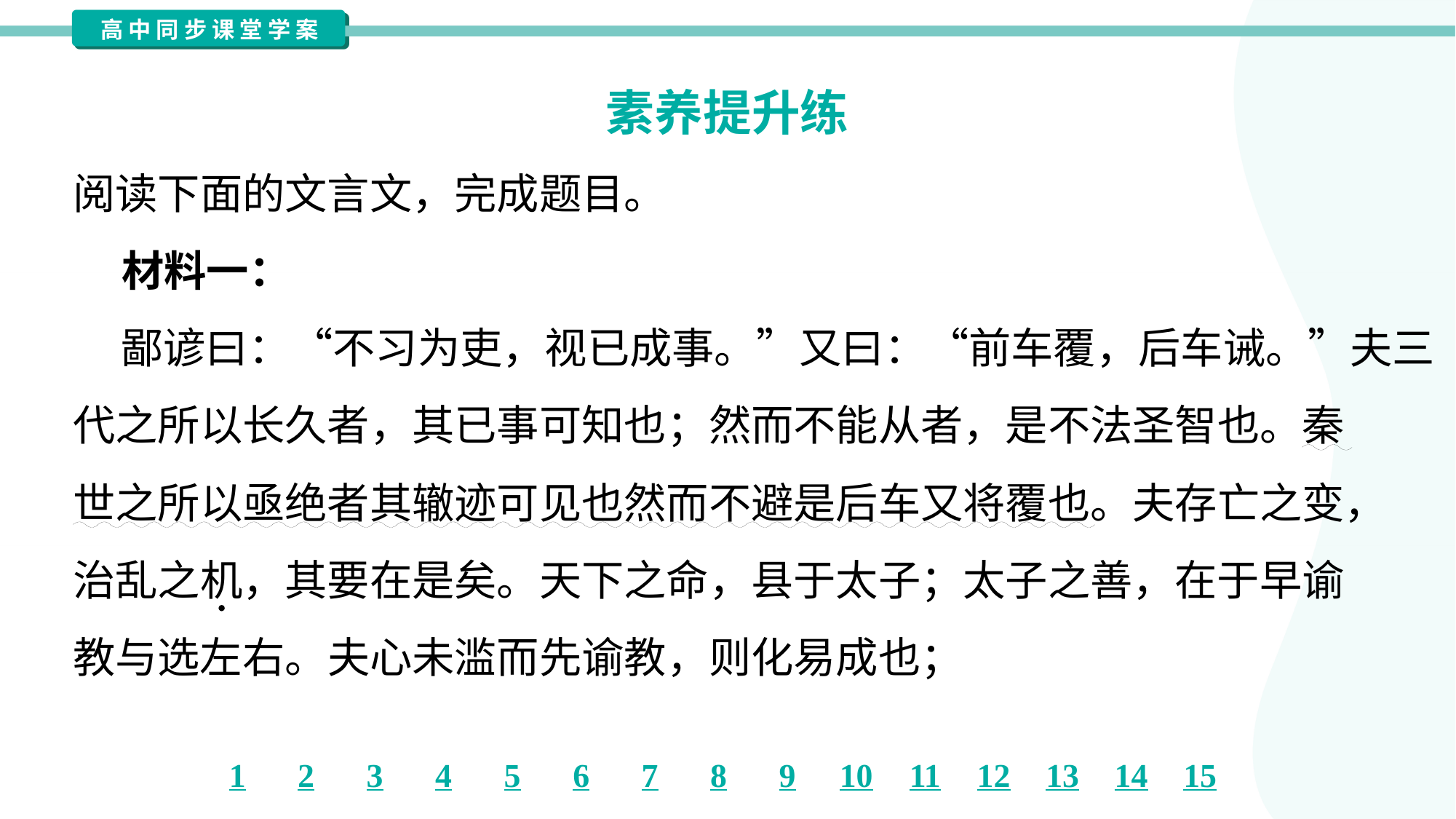

素养提升练
阅读下面的文言文，完成题目。
    材料一：
    鄙谚曰：“不习为吏，视已成事。”又曰：“前车覆，后车诫。”夫三
代之所以长久者，其已事可知也；然而不能从者，是不法圣智也。秦
世之所以亟绝者其辙迹可见也然而不避是后车又将覆也。夫存亡之变，
治乱之机，其要在是矣。天下之命，县于太子；太子之善，在于早谕
教与选左右。夫心未滥而先谕教，则化易成也；